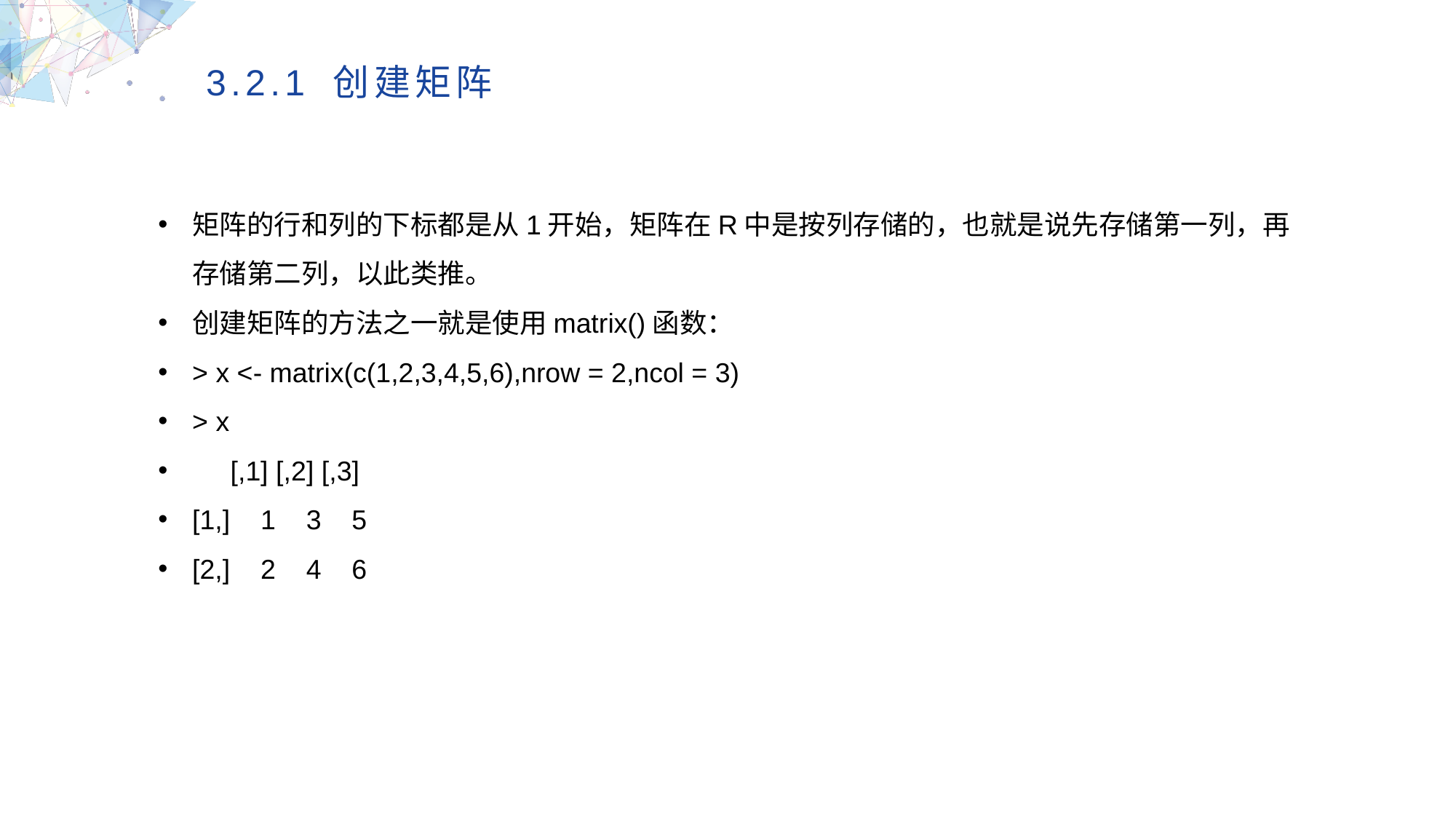

3.2.1 创建矩阵
矩阵的行和列的下标都是从1开始，矩阵在R中是按列存储的，也就是说先存储第一列，再存储第二列，以此类推。
创建矩阵的方法之一就是使用matrix()函数：
> x <- matrix(c(1,2,3,4,5,6),nrow = 2,ncol = 3)
> x
     [,1] [,2] [,3]
[1,]    1    3    5
[2,]    2    4    6

MULTIPURPOSE PRESENTATION TEMPLATE | UNIQUE DESIGN
Welcome Message
Please replace text, click add relevant headline, modify the text content, also can copy your content to this directly. Please replace text, click add relevant headline, modify the text content, also can copy your content to this directly.